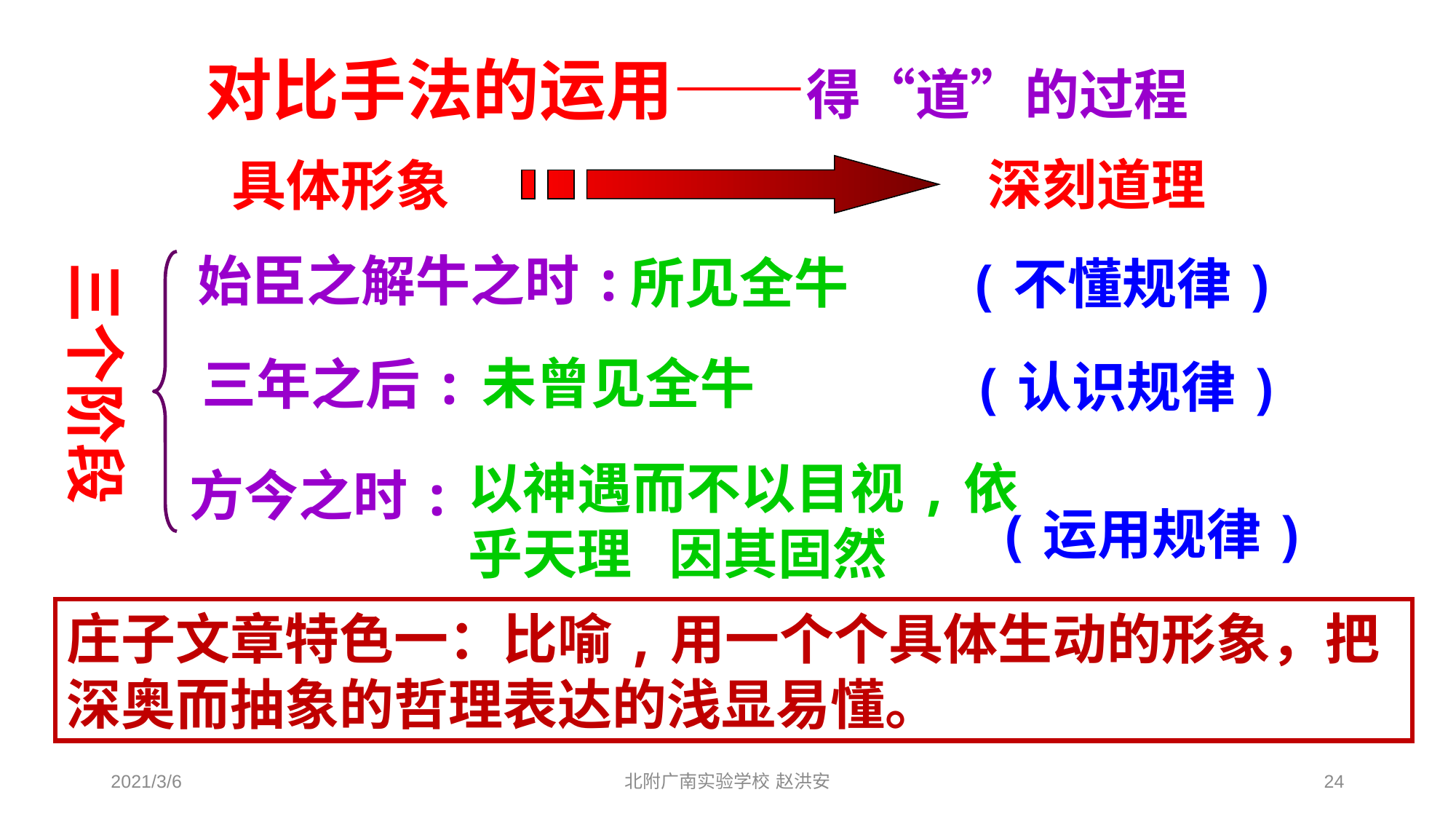

对比手法的运用——得“道”的过程
深刻道理

具体形象
始臣之解牛之时:
所见全牛
(不懂规律)
三个阶段

未曾见全牛
三年之后:
(认识规律)
以神遇而不以目视,依乎天理   因其固然
方今之时:
(运用规律)
庄子文章特色一：比喻,用一个个具体生动的形象，把深奥而抽象的哲理表达的浅显易懂。
2021/3/6
北附广南实验学校 赵洪安
24